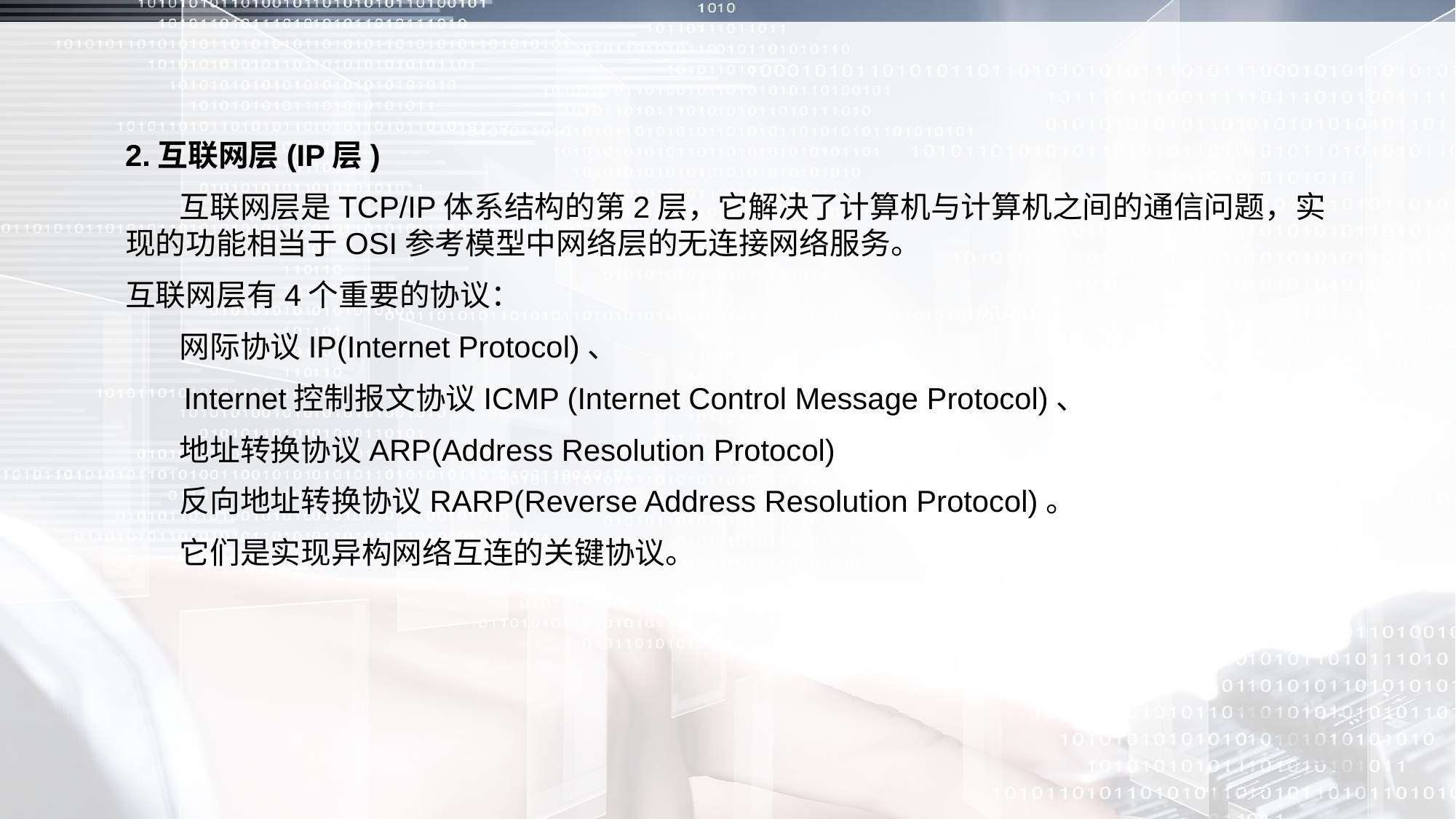

2.互联网层(IP层)
       互联网层是TCP/IP体系结构的第2层，它解决了计算机与计算机之间的通信问题，实现的功能相当于OSI参考模型中网络层的无连接网络服务。
互联网层有4个重要的协议：
       网际协议IP(Internet Protocol)、
       Internet控制报文协议ICMP (Internet Control Message Protocol)、
       地址转换协议ARP(Address Resolution Protocol)
       反向地址转换协议RARP(Reverse Address Resolution Protocol)。
       它们是实现异构网络互连的关键协议。